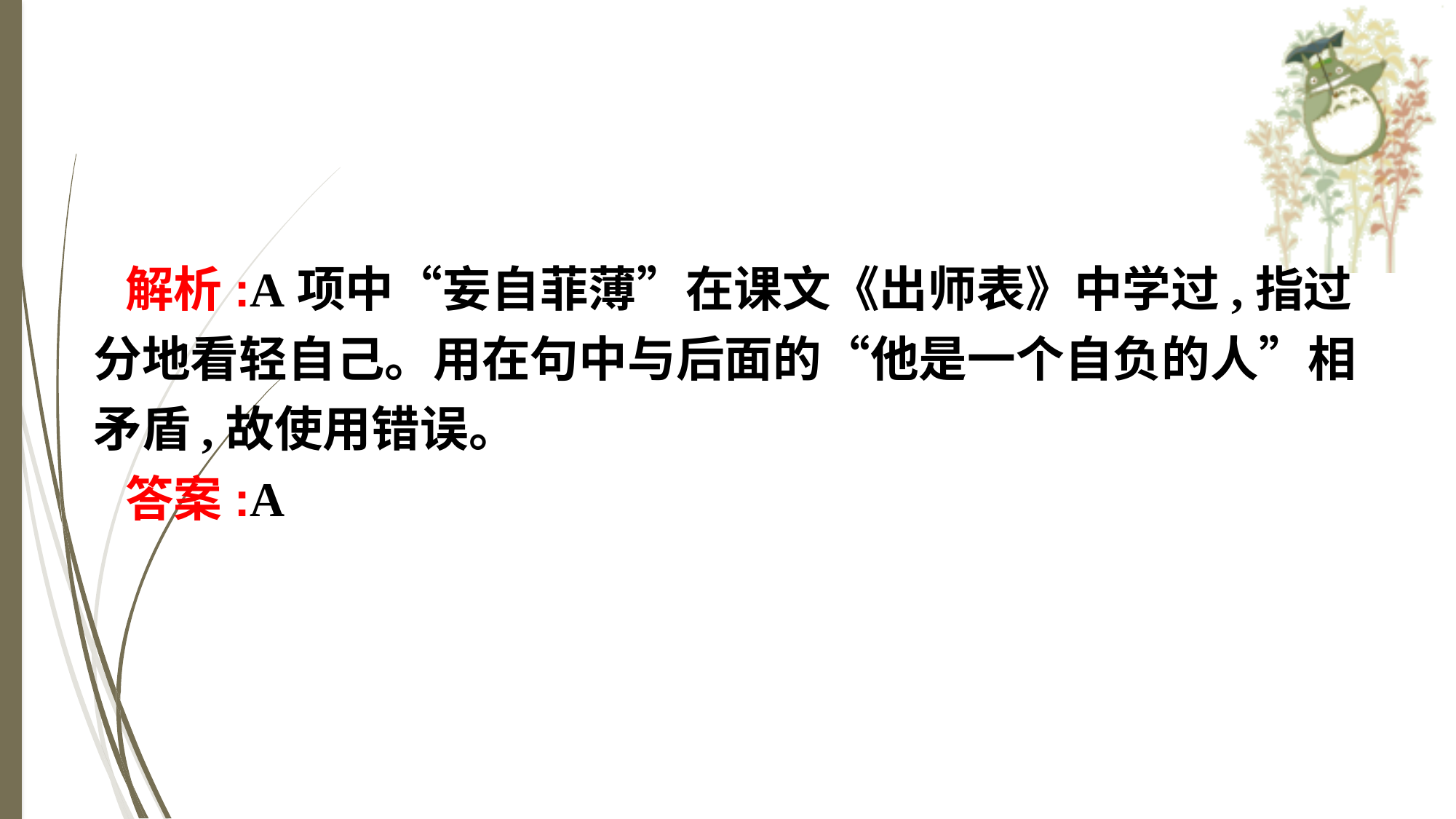

解析:A项中“妄自菲薄”在课文《出师表》中学过,指过分地看轻自己。用在句中与后面的“他是一个自负的人”相矛盾,故使用错误。
答案:A